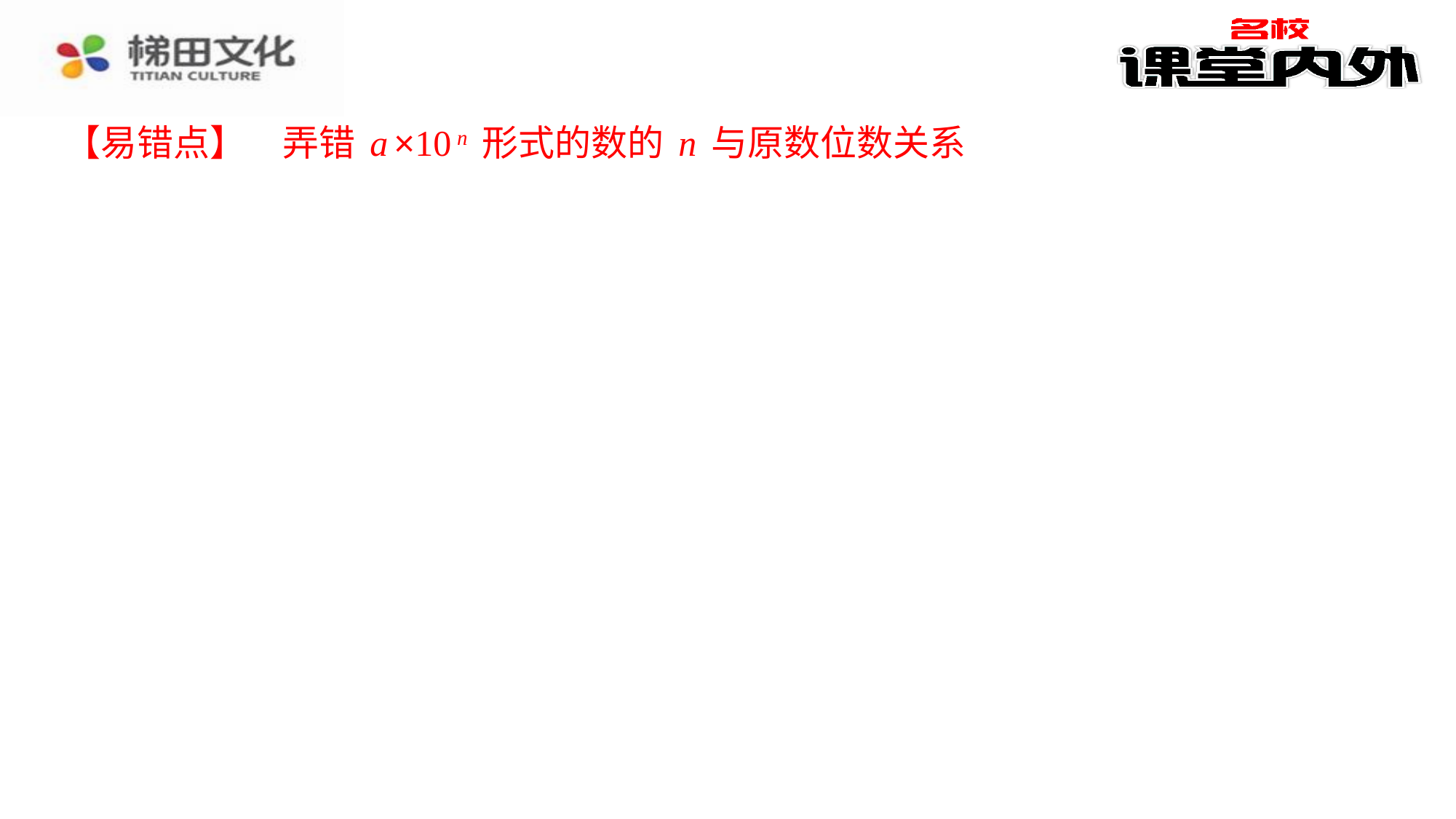

【易错点】　弄错a×10n形式的数的n与原数位数关系
【易错点】　弄错a×10n形式的数的n与原数位数关系